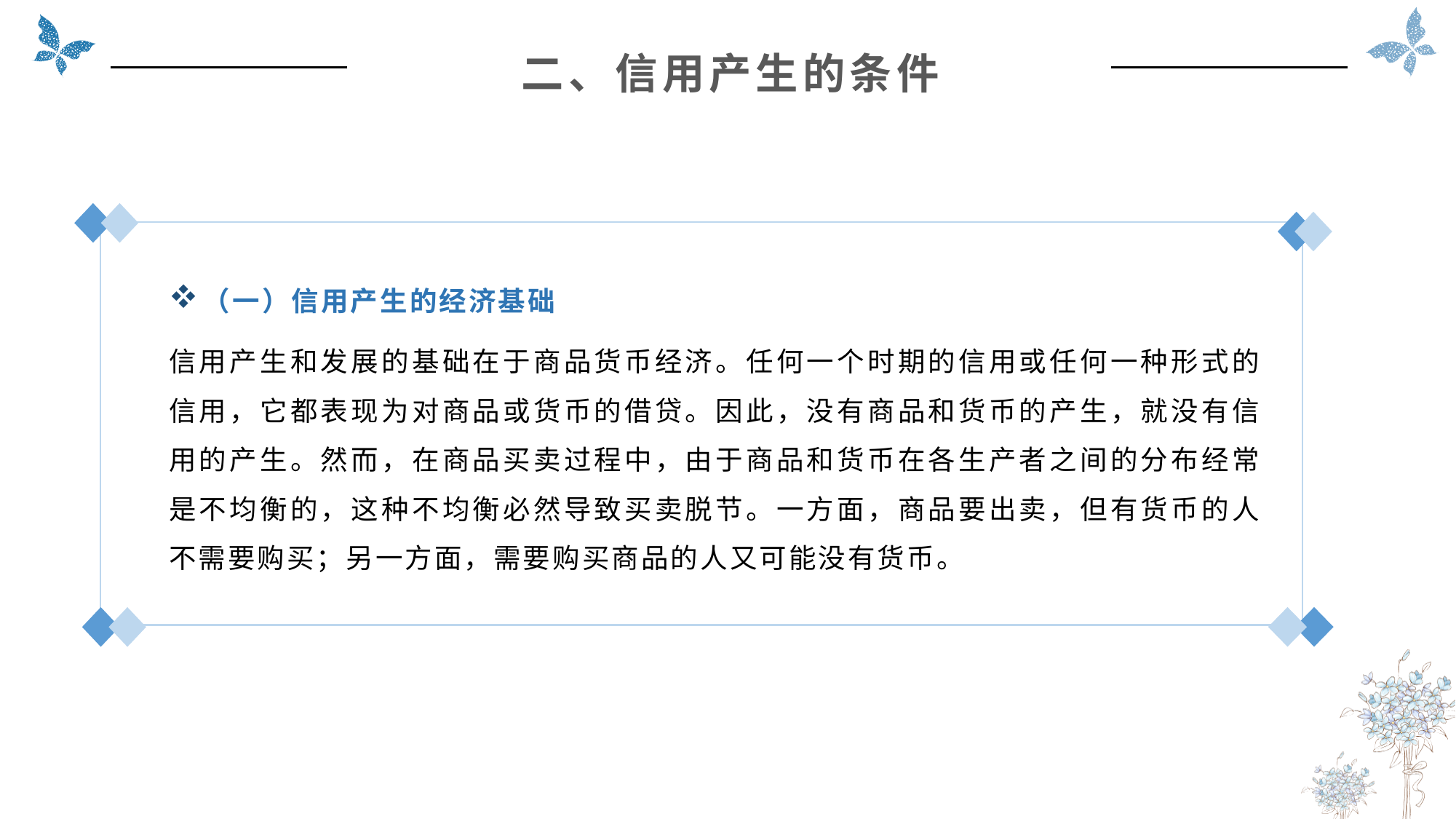

二、信用产生的条件

（一）信用产生的经济基础
信用产生和发展的基础在于商品货币经济。任何一个时期的信用或任何一种形式的信用，它都表现为对商品或货币的借贷。因此，没有商品和货币的产生，就没有信用的产生。然而，在商品买卖过程中，由于商品和货币在各生产者之间的分布经常是不均衡的，这种不均衡必然导致买卖脱节。一方面，商品要出卖，但有货币的人不需要购买；另一方面，需要购买商品的人又可能没有货币。